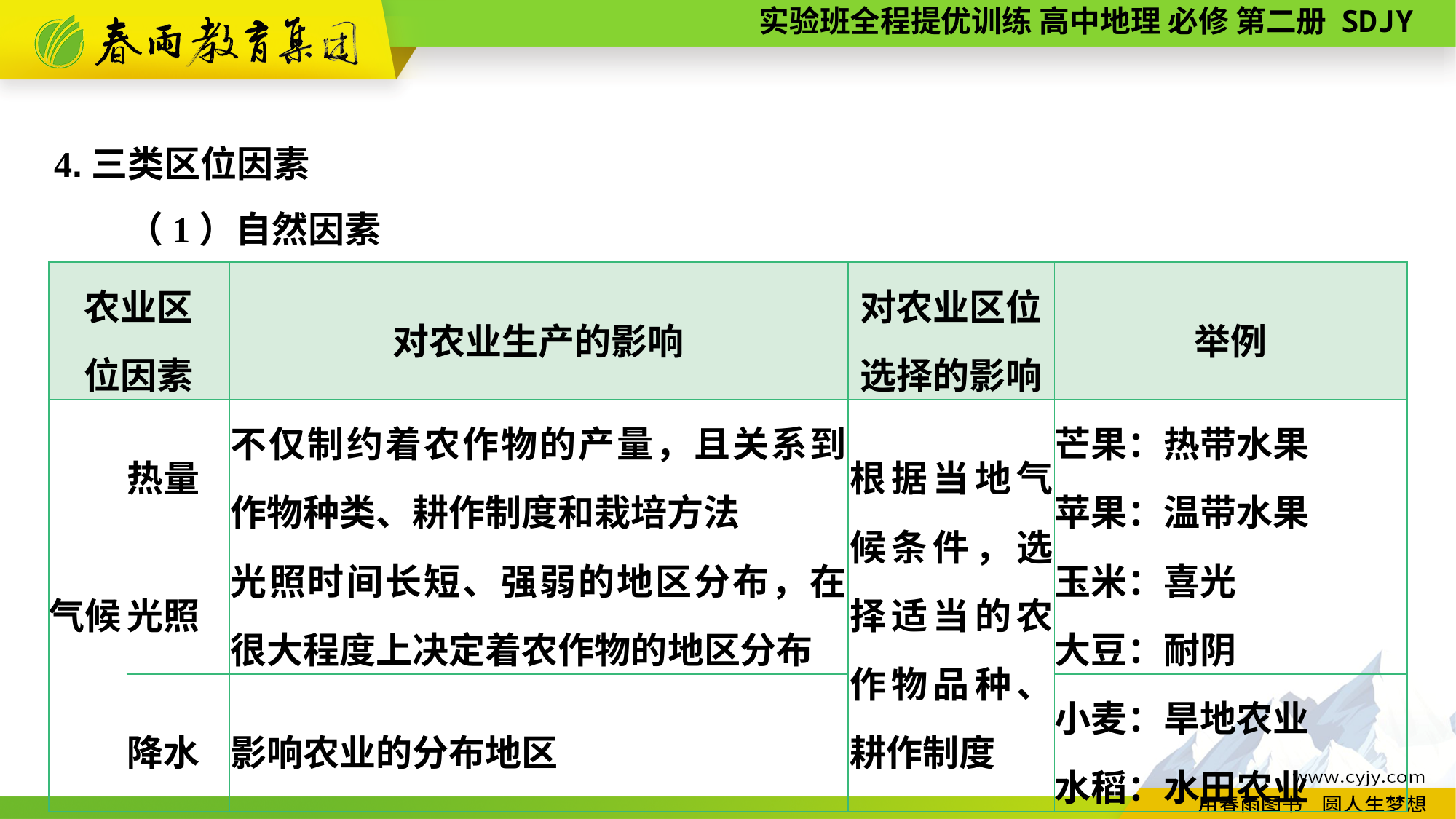

4.三类区位因素
　　（1）自然因素
| 农业区 位因素 |  | 对农业生产的影响 | 对农业区位 选择的影响 | 举例 |
| --- | --- | --- | --- | --- |
| 气候 | 热量 | 不仅制约着农作物的产量，且关系到作物种类、耕作制度和栽培方法 | 根据当地气候条件，选择适当的农作物品种、耕作制度 | 芒果：热带水果 苹果：温带水果 |
|  | 光照 | 光照时间长短、强弱的地区分布，在很大程度上决定着农作物的地区分布 |  | 玉米：喜光 大豆：耐阴 |
|  | 降水 | 影响农业的分布地区 |  | 小麦：旱地农业 水稻：水田农业 |